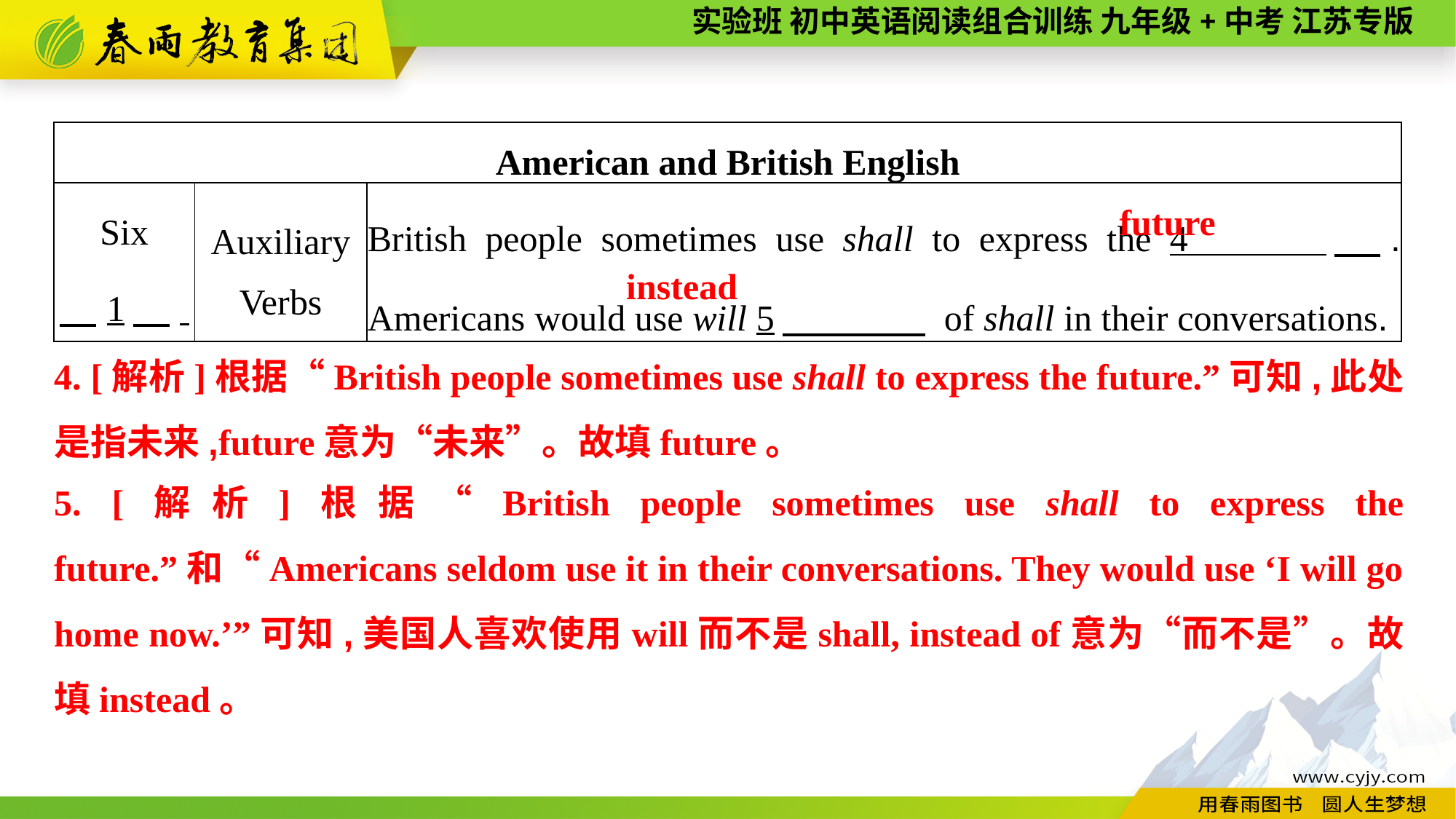

| American and British English |  |  |
| --- | --- | --- |
| Six 　1　. | Auxiliary Verbs | British people sometimes use shall to express the 4 　. Americans would use will 5　 of shall in their conversations. |
future
instead
4. [解析]根据“British people sometimes use shall to express the future.”可知,此处是指未来,future意为“未来”。故填future。
5. [解析]根据“British people sometimes use shall to express the future.”和“Americans seldom use it in their conversations. They would use ‘I will go home now.’”可知,美国人喜欢使用will而不是shall, instead of意为“而不是”。故填instead。